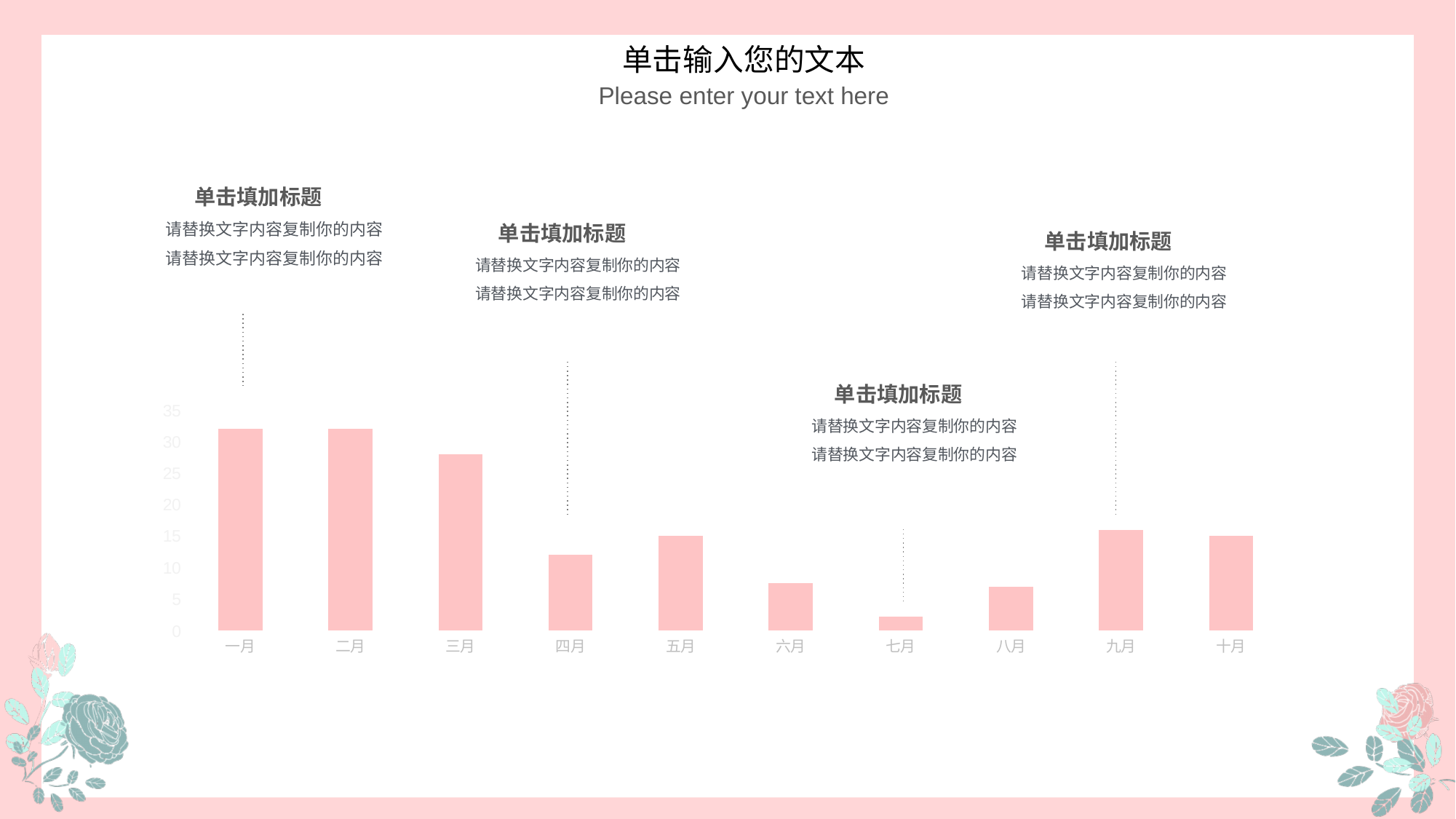

单击填加标题
请替换文字内容复制你的内容
请替换文字内容复制你的内容
单击填加标题
单击填加标题
请替换文字内容复制你的内容
请替换文字内容复制你的内容

### Chart

| Category | 列1 |
|---|---|
| 一月 | 32.0 |
| 二月 | 32.0 |
| 三月 | 28.0 |
| 四月 | 12.0 |
| 五月 | 15.0 |
| 六月 | 7.6 |
| 七月 | 2.2 |
| 八月 | 7.0 |
| 九月 | 16.0 |
| 十月 | 15.0 |
请替换文字内容复制你的内容
请替换文字内容复制你的内容
单击填加标题
请替换文字内容复制你的内容
请替换文字内容复制你的内容